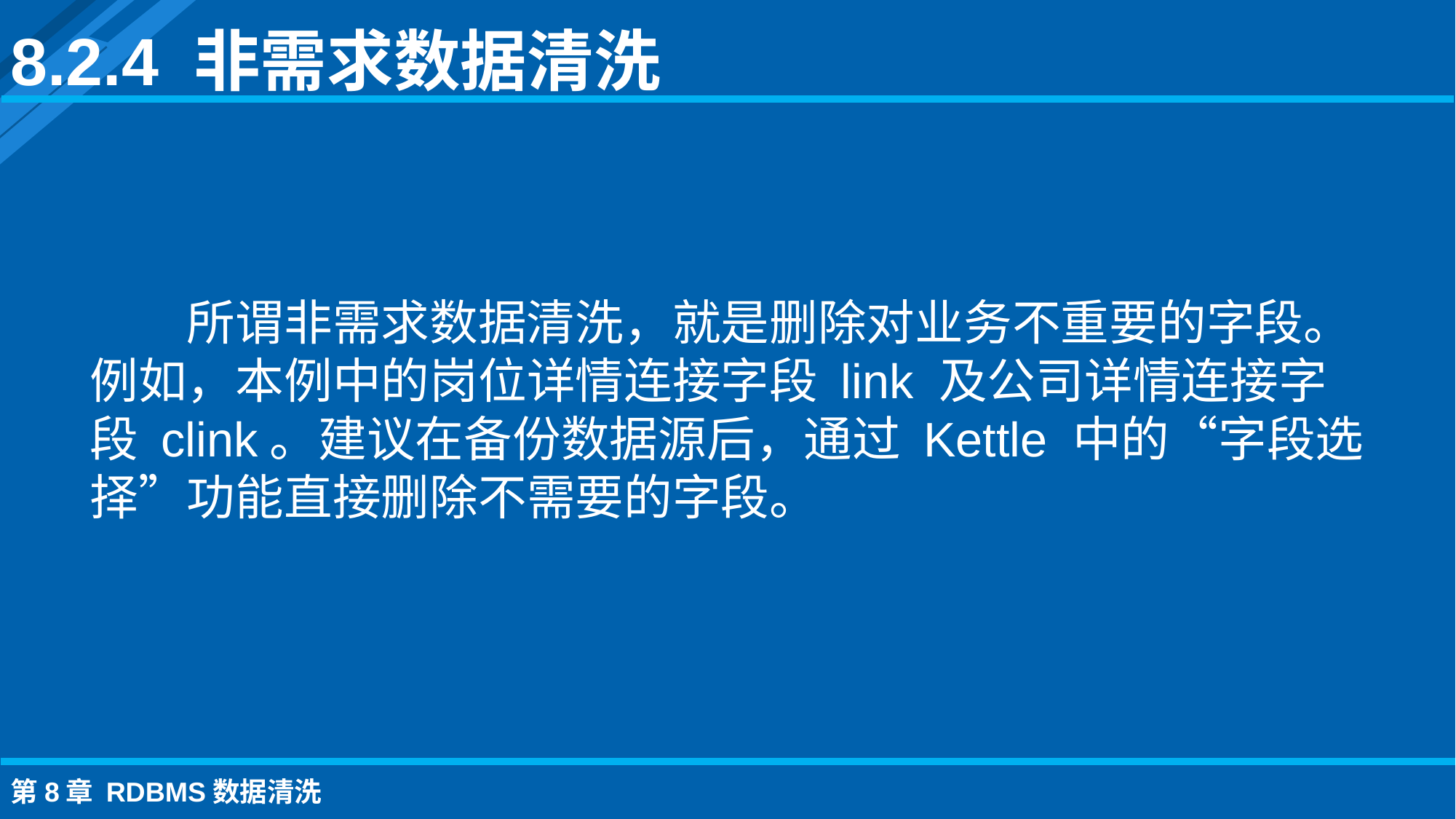

8.2.4 非需求数据清洗

所谓非需求数据清洗，就是删除对业务不重要的字段。例如，本例中的岗位详情连接字段 link 及公司详情连接字段 clink。建议在备份数据源后，通过 Kettle 中的“字段选择”功能直接删除不需要的字段。
第8章 RDBMS数据清洗